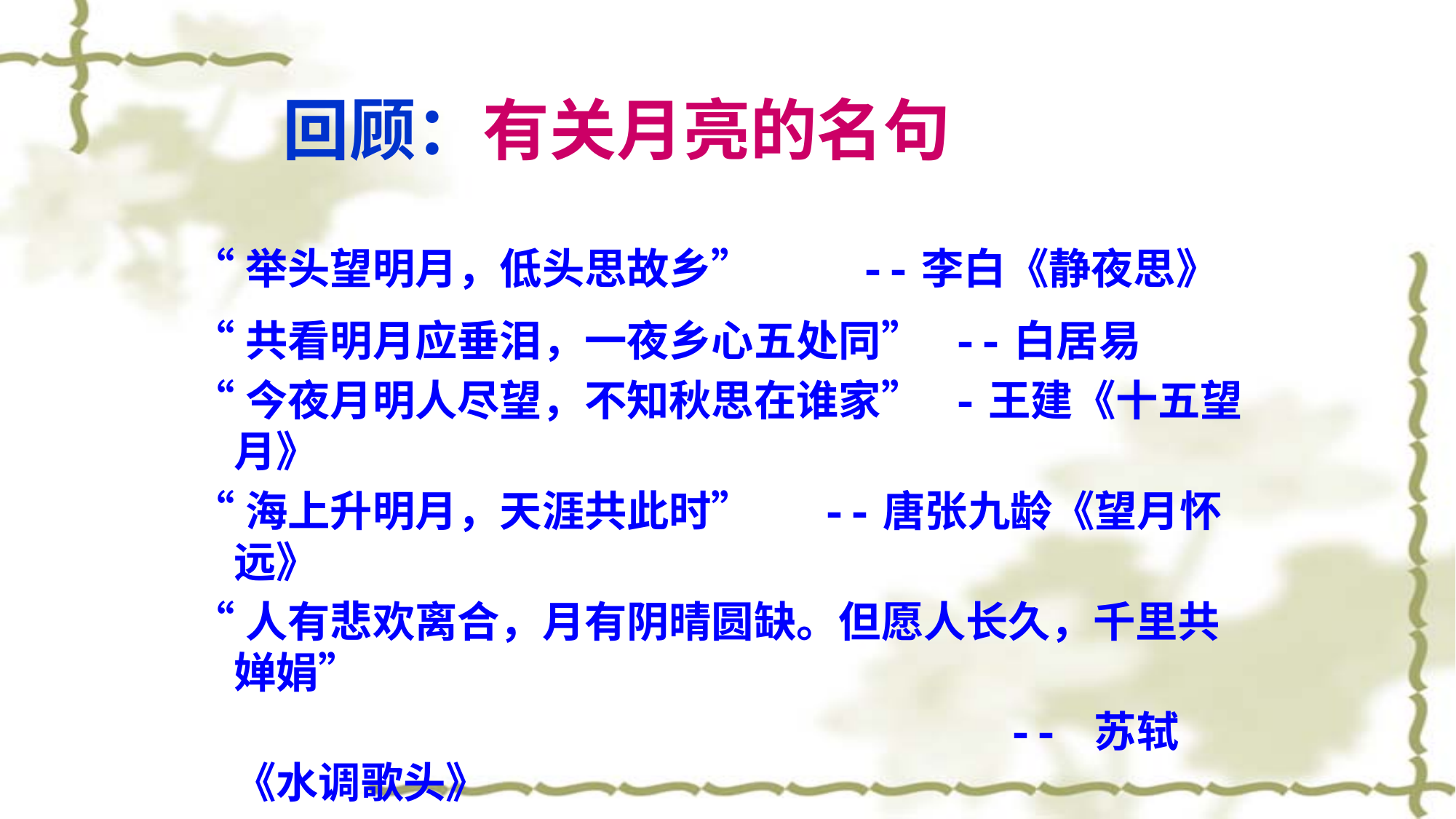

回顾：有关月亮的名句

“举头望明月，低头思故乡”          --李白《静夜思》
“共看明月应垂泪，一夜乡心五处同”  --白居易
“今夜月明人尽望，不知秋思在谁家”  -王建《十五望月》
“海上升明月，天涯共此时”      --唐张九龄《望月怀远》
“人有悲欢离合，月有阴晴圆缺。但愿人长久，千里共婵娟”
                                -- 苏轼《水调歌头》